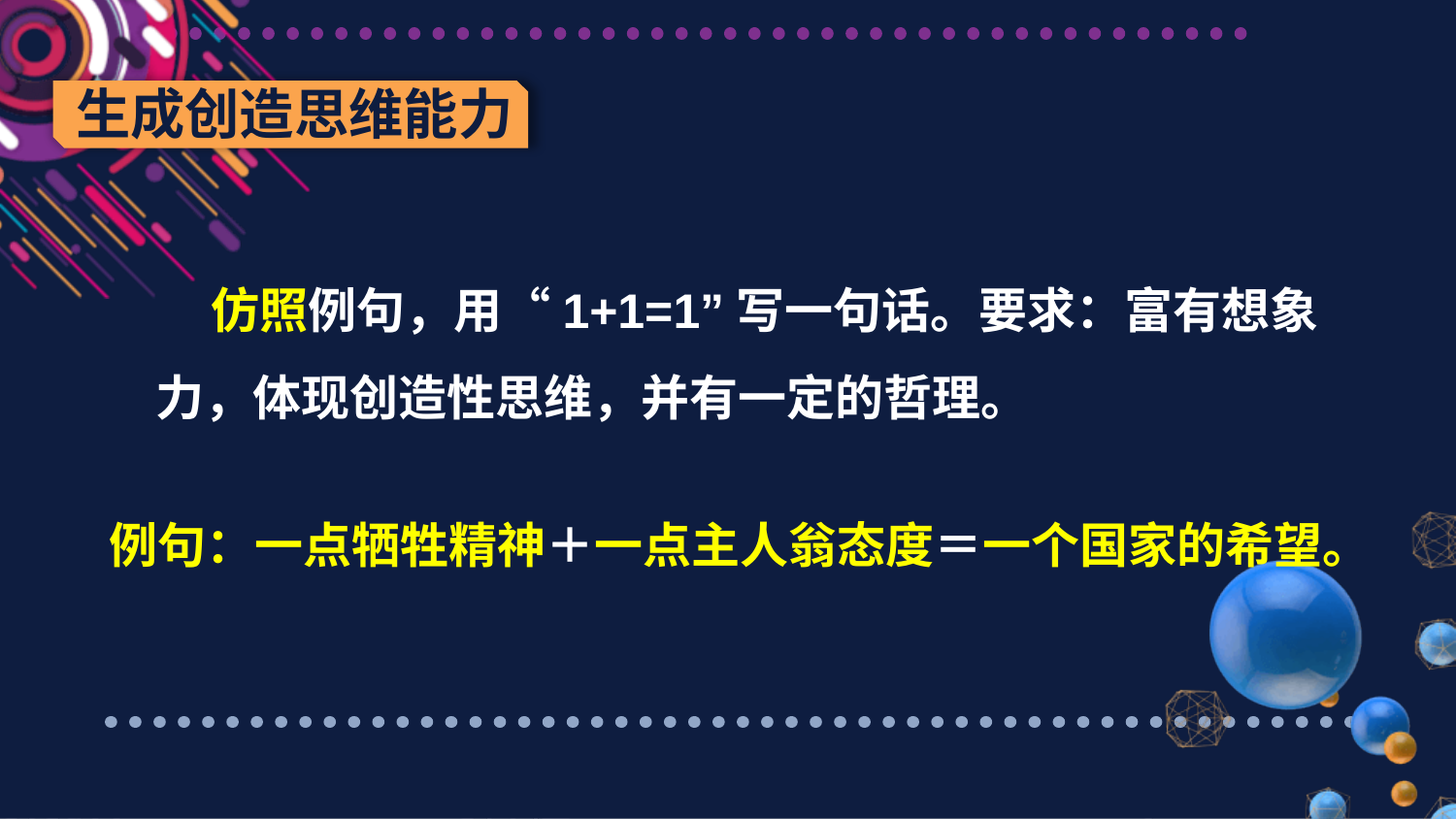

生成创造思维能力

    仿照例句，用“1+1=1”写一句话。要求：富有想象力，体现创造性思维，并有一定的哲理。
  例句：一点牺牲精神＋一点主人翁态度＝一个国家的希望。